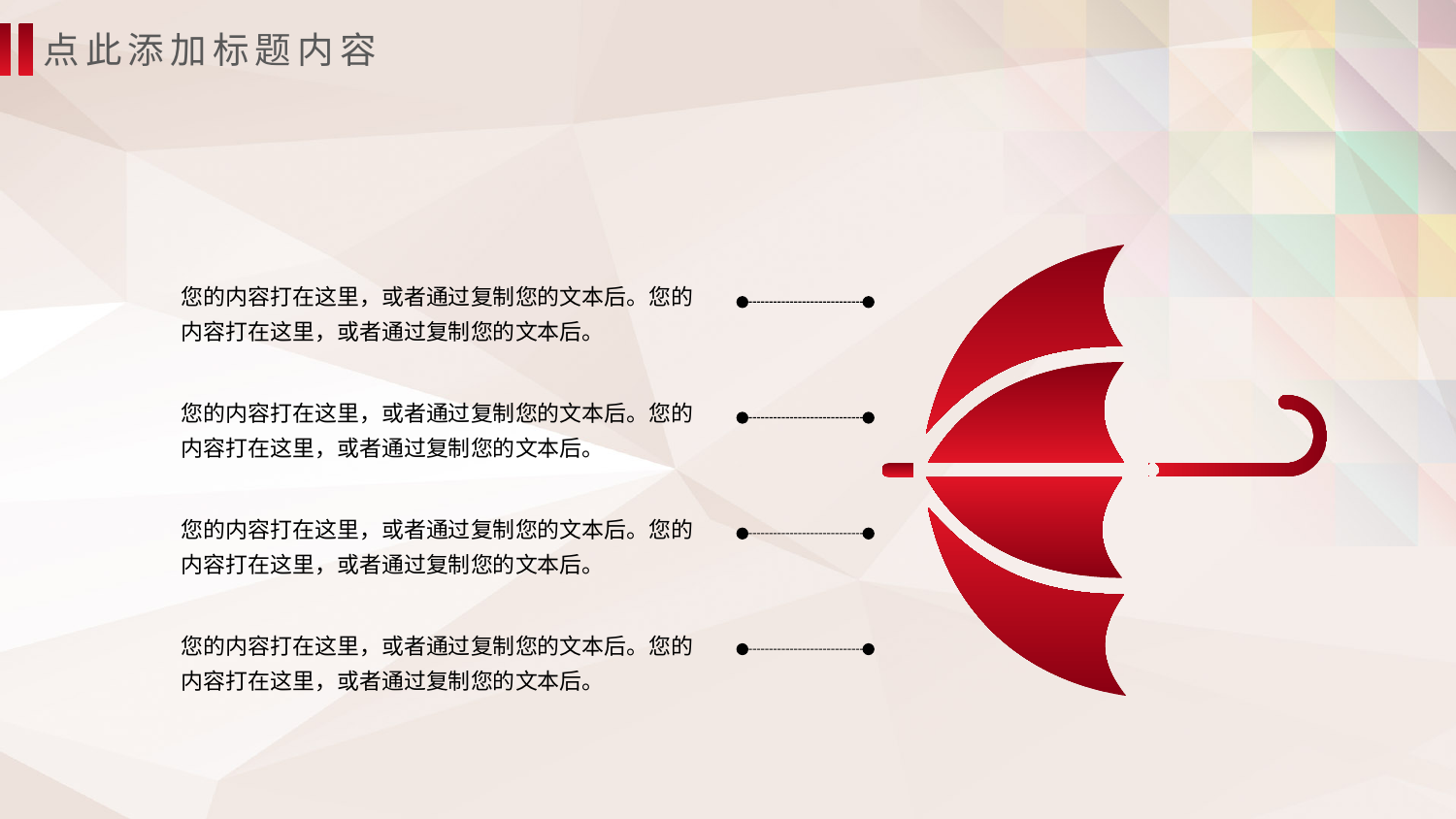

点此添加标题内容

您的内容打在这里，或者通过复制您的文本后。您的内容打在这里，或者通过复制您的文本后。
您的内容打在这里，或者通过复制您的文本后。您的内容打在这里，或者通过复制您的文本后。
您的内容打在这里，或者通过复制您的文本后。您的内容打在这里，或者通过复制您的文本后。
您的内容打在这里，或者通过复制您的文本后。您的内容打在这里，或者通过复制您的文本后。